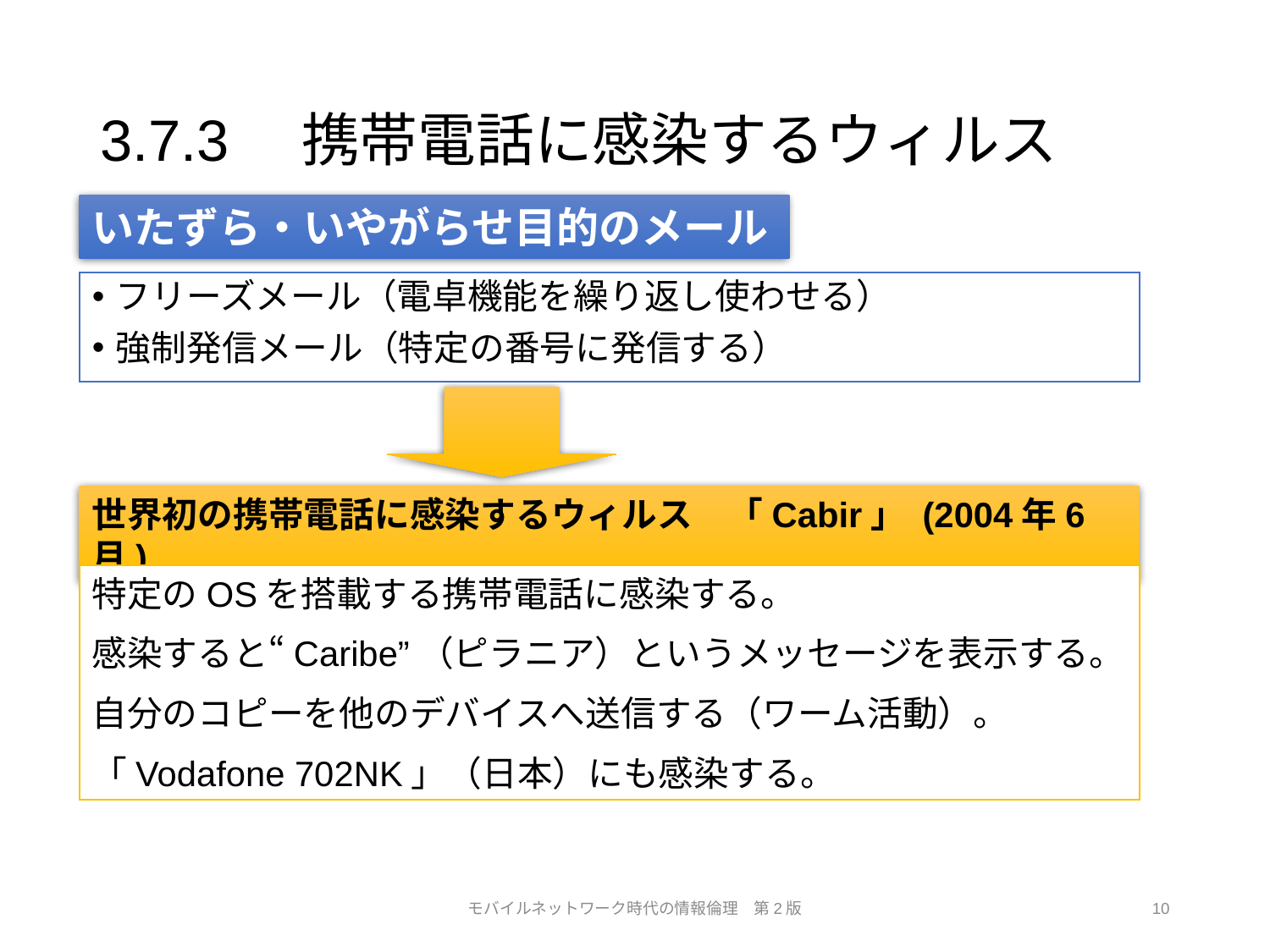

# 3.7.3　携帯電話に感染するウィルス
いたずら・いやがらせ目的のメール
フリーズメール（電卓機能を繰り返し使わせる）
強制発信メール（特定の番号に発信する）

世界初の携帯電話に感染するウィルス　「Cabir」 (2004年6月)
特定のOSを搭載する携帯電話に感染する。
感染すると“Caribe”（ピラニア）というメッセージを表示する。
自分のコピーを他のデバイスへ送信する（ワーム活動）。
「Vodafone 702NK」（日本）にも感染する。
モバイルネットワーク時代の情報倫理　第2版
10